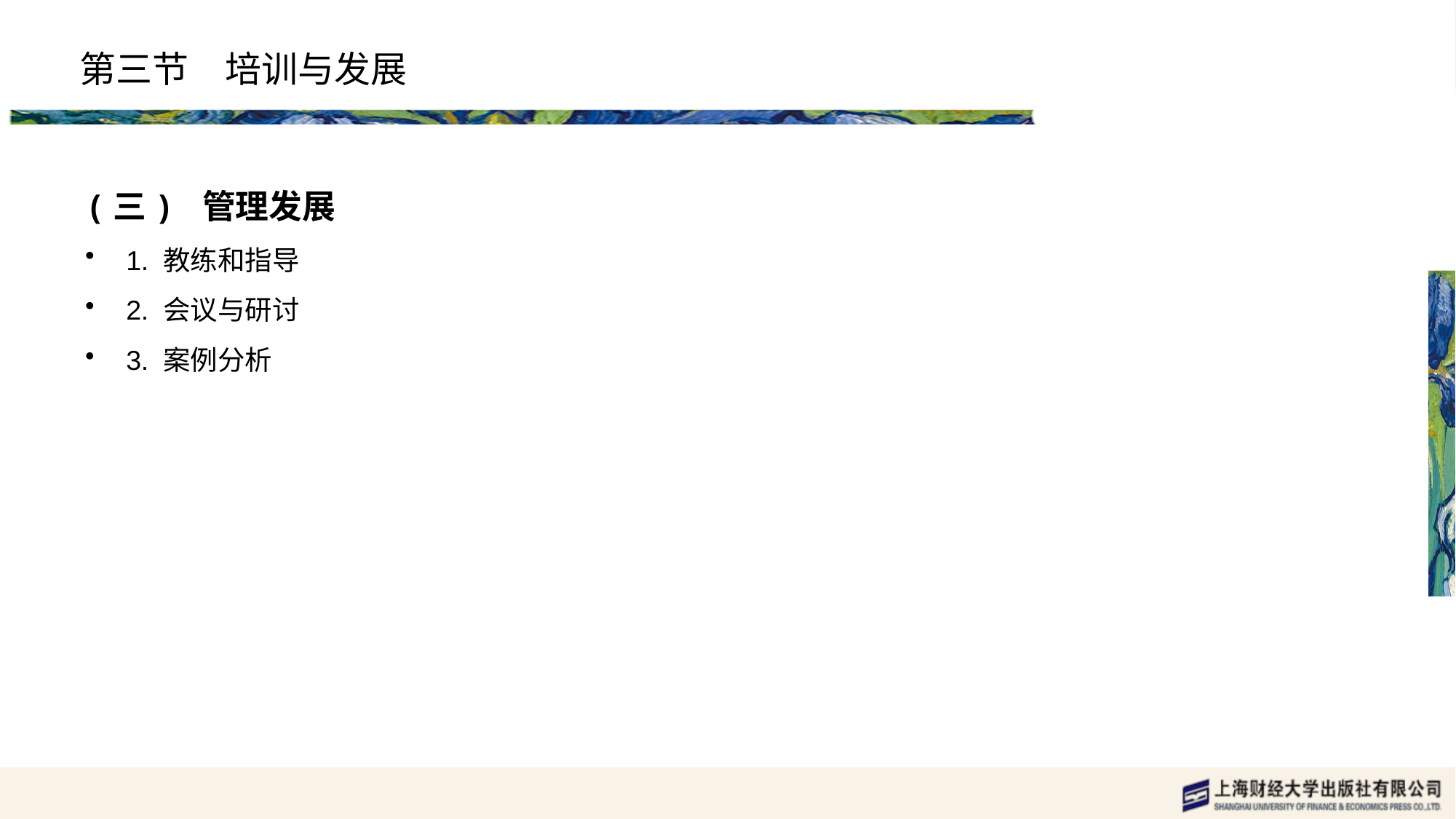

# 第三节　培训与发展
(三) 管理发展
1. 教练和指导
2. 会议与研讨
3. 案例分析